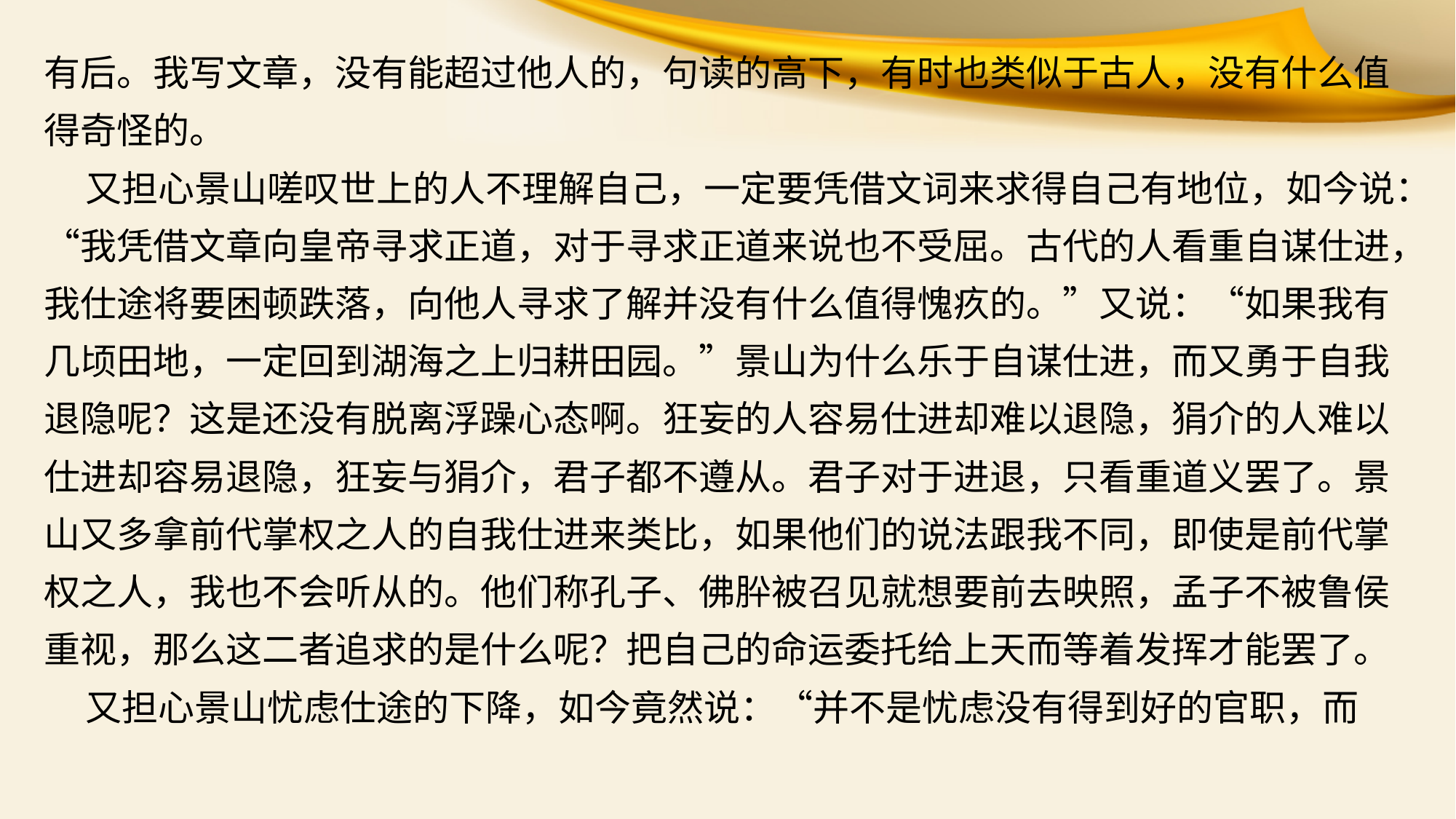

有后。我写文章，没有能超过他人的，句读的高下，有时也类似于古人，没有什么值得奇怪的。
    又担心景山嗟叹世上的人不理解自己，一定要凭借文词来求得自己有地位，如今说：“我凭借文章向皇帝寻求正道，对于寻求正道来说也不受屈。古代的人看重自谋仕进，我仕途将要困顿跌落，向他人寻求了解并没有什么值得愧疚的。”又说：“如果我有几顷田地，一定回到湖海之上归耕田园。”景山为什么乐于自谋仕进，而又勇于自我退隐呢？这是还没有脱离浮躁心态啊。狂妄的人容易仕进却难以退隐，狷介的人难以仕进却容易退隐，狂妄与狷介，君子都不遵从。君子对于进退，只看重道义罢了。景山又多拿前代掌权之人的自我仕进来类比，如果他们的说法跟我不同，即使是前代掌权之人，我也不会听从的。他们称孔子、佛肸被召见就想要前去映照，孟子不被鲁侯重视，那么这二者追求的是什么呢？把自己的命运委托给上天而等着发挥才能罢了。
    又担心景山忧虑仕途的下降，如今竟然说：“并不是忧虑没有得到好的官职，而